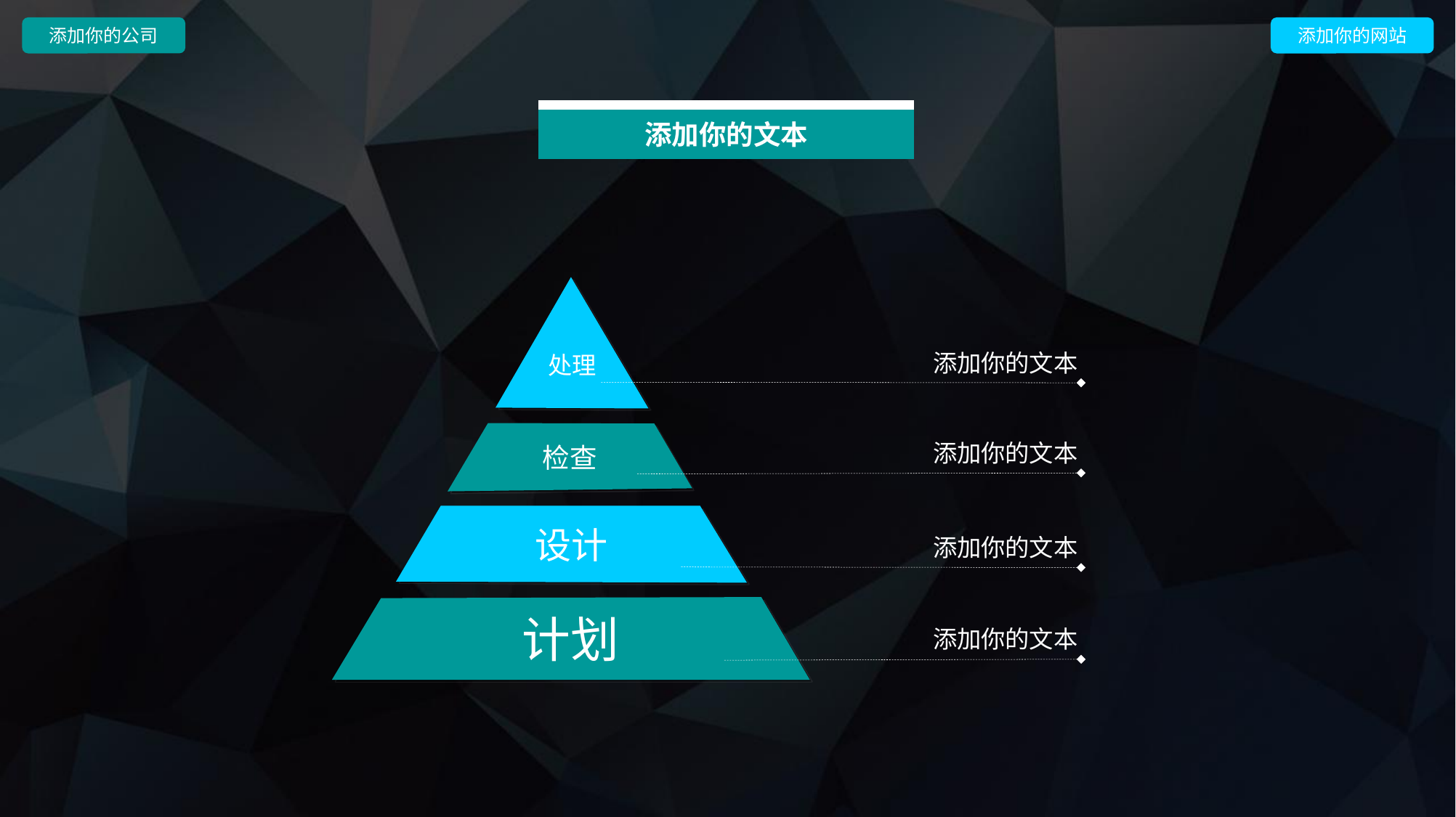

添加你的公司
添加你的网站

添加你的文本
处理
添加你的文本
检查
添加你的文本
设计
添加你的文本
计划
添加你的文本